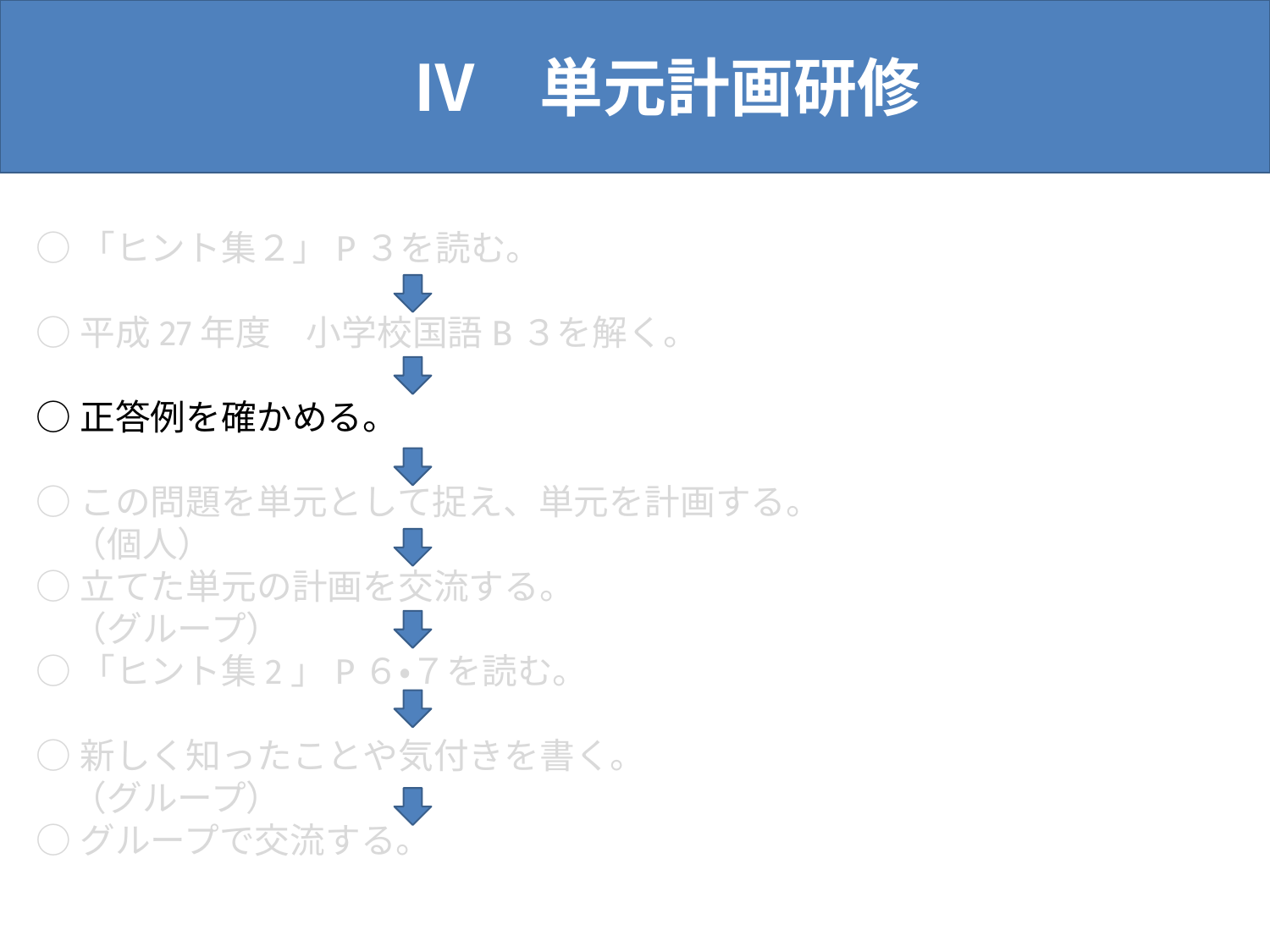

Ⅳ　単元計画研修
○「ヒント集２」P３を読む。

○平成27年度　小学校国語B３を解く。

○正答例を確かめる。

○この問題を単元として捉え、単元を計画する。
　（個人）
○立てた単元の計画を交流する。
　（グループ）
○「ヒント集2」P６・７を読む。

○新しく知ったことや気付きを書く。
　（グループ）
○グループで交流する。